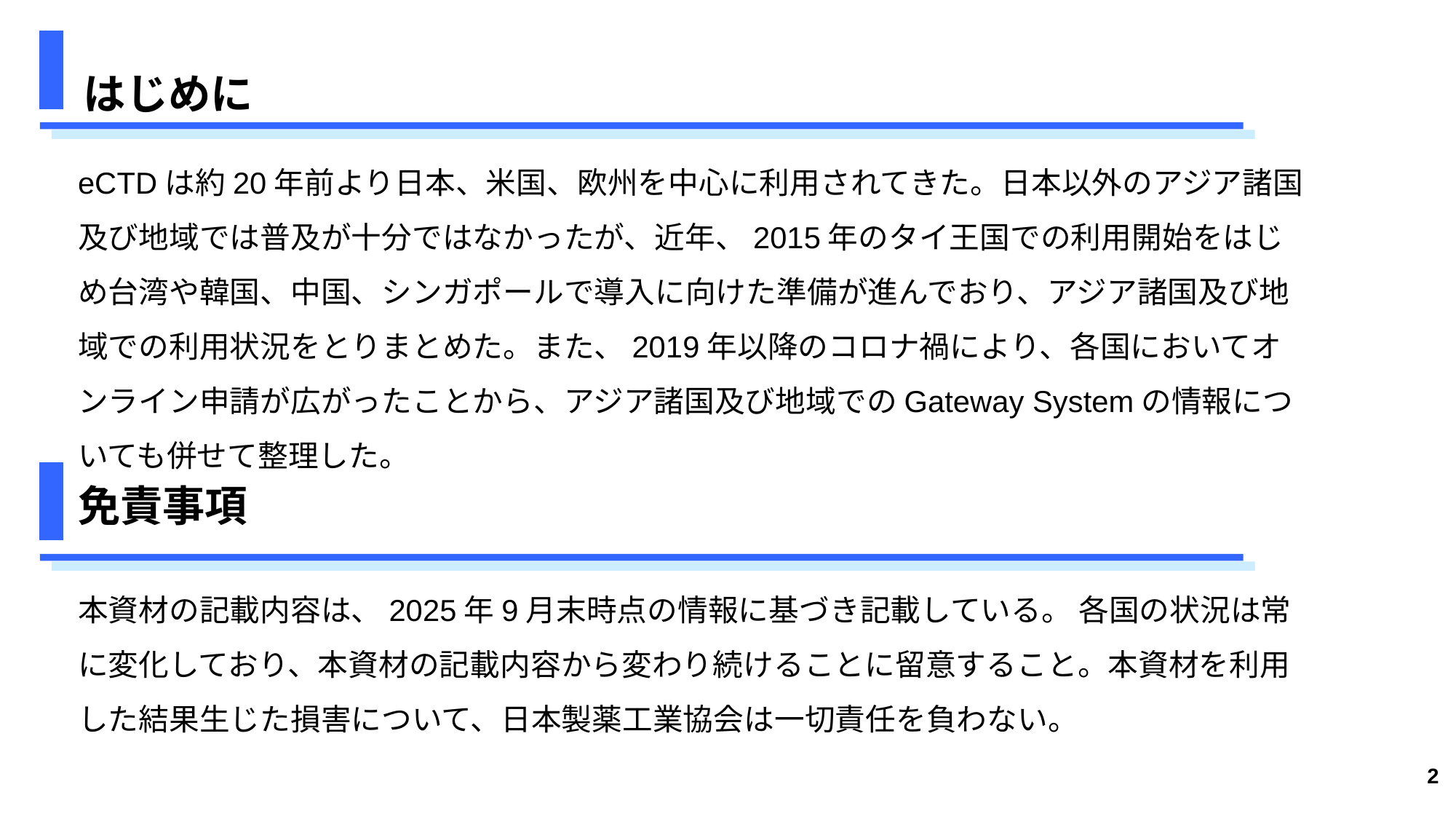

はじめに
eCTDは約20年前より日本、米国、欧州を中心に利用されてきた。日本以外のアジア諸国及び地域では普及が十分ではなかったが、近年、2015年のタイ王国での利用開始をはじめ台湾や韓国、中国、シンガポールで導入に向けた準備が進んでおり、アジア諸国及び地域での利用状況をとりまとめた。また、2019年以降のコロナ禍により、各国においてオンライン申請が広がったことから、アジア諸国及び地域でのGateway Systemの情報についても併せて整理した。

本資材の記載内容は、2025年9月末時点の情報に基づき記載している。 各国の状況は常に変化しており、本資材の記載内容から変わり続けることに留意すること。本資材を利用した結果生じた損害について、日本製薬工業協会は一切責任を負わない。

# 免責事項

2